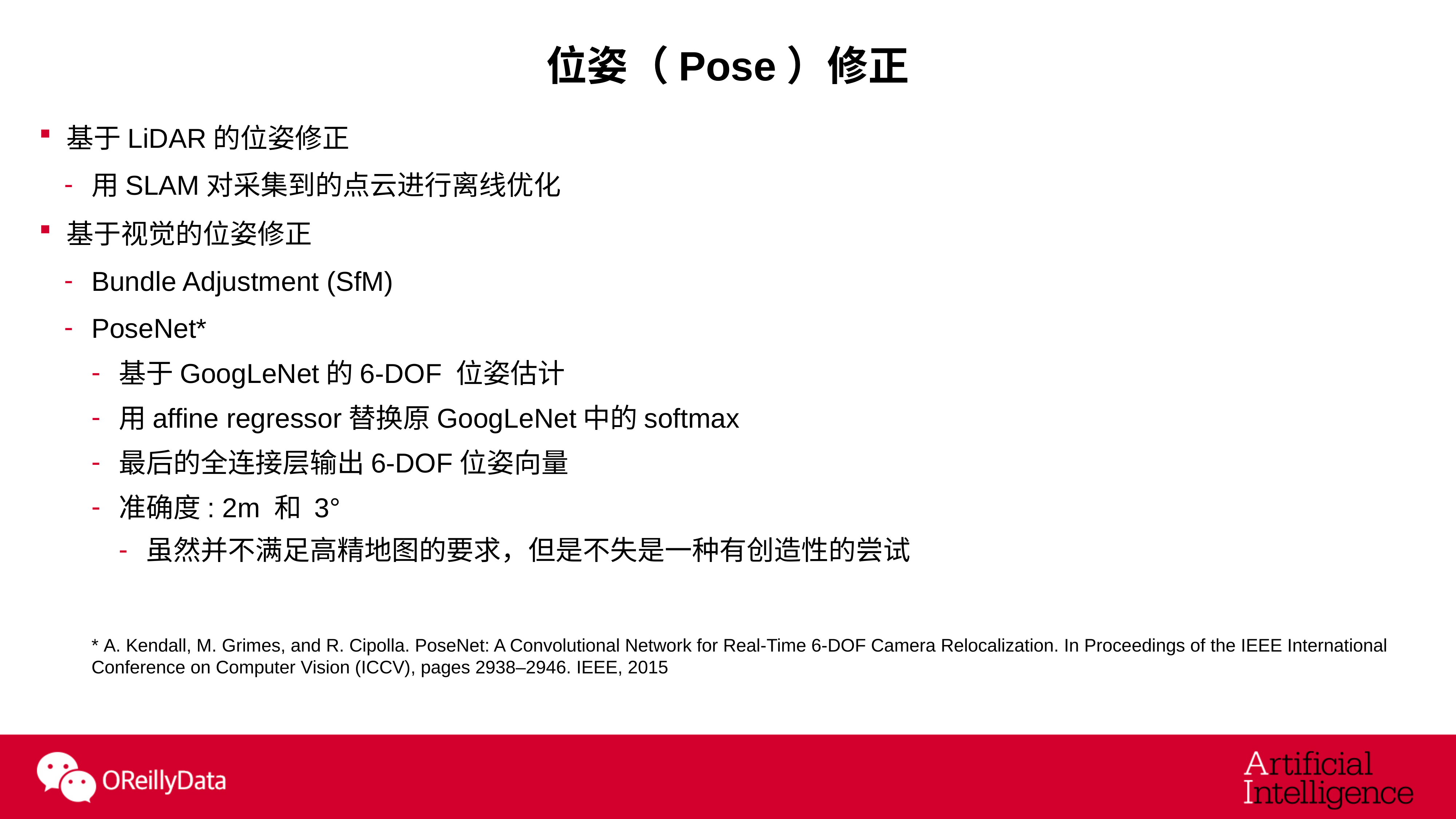

# 位姿（Pose）修正
基于LiDAR的位姿修正
用SLAM对采集到的点云进行离线优化
基于视觉的位姿修正
Bundle Adjustment (SfM)
PoseNet*
基于GoogLeNet的6-DOF 位姿估计
用affine regressor替换原GoogLeNet中的softmax
最后的全连接层输出6-DOF位姿向量
准确度: 2m 和 3°
虽然并不满足高精地图的要求，但是不失是一种有创造性的尝试

* A. Kendall, M. Grimes, and R. Cipolla. PoseNet: A Convolutional Network for Real-Time 6-DOF Camera Relocalization. In Proceedings of the IEEE International Conference on Computer Vision (ICCV), pages 2938–2946. IEEE, 2015